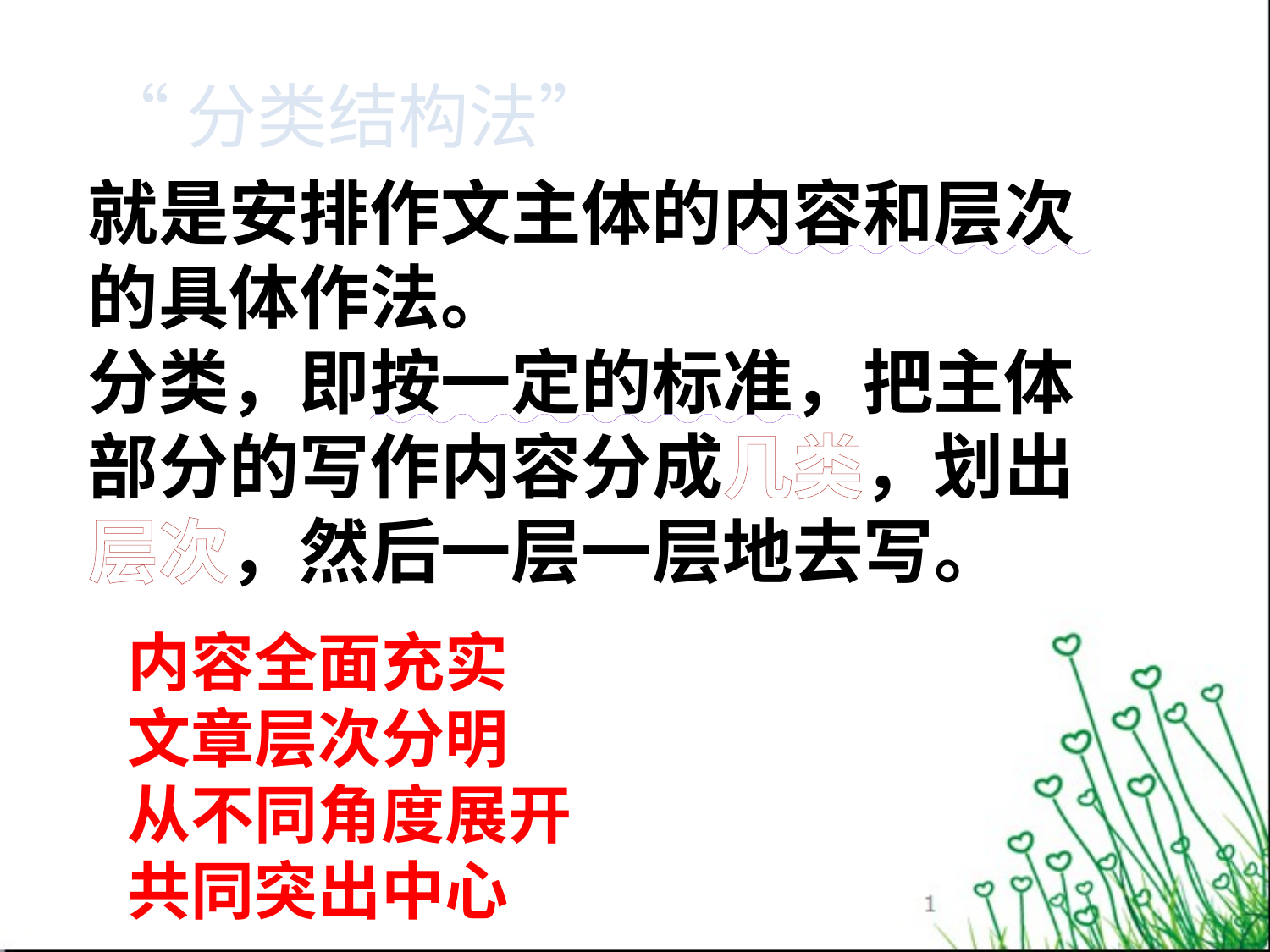

“分类结构法”
就是安排作文主体的内容和层次的具体作法。
分类，即按一定的标准，把主体部分的写作内容分成几类，划出层次，然后一层一层地去写。
内容全面充实
文章层次分明
从不同角度展开
共同突出中心